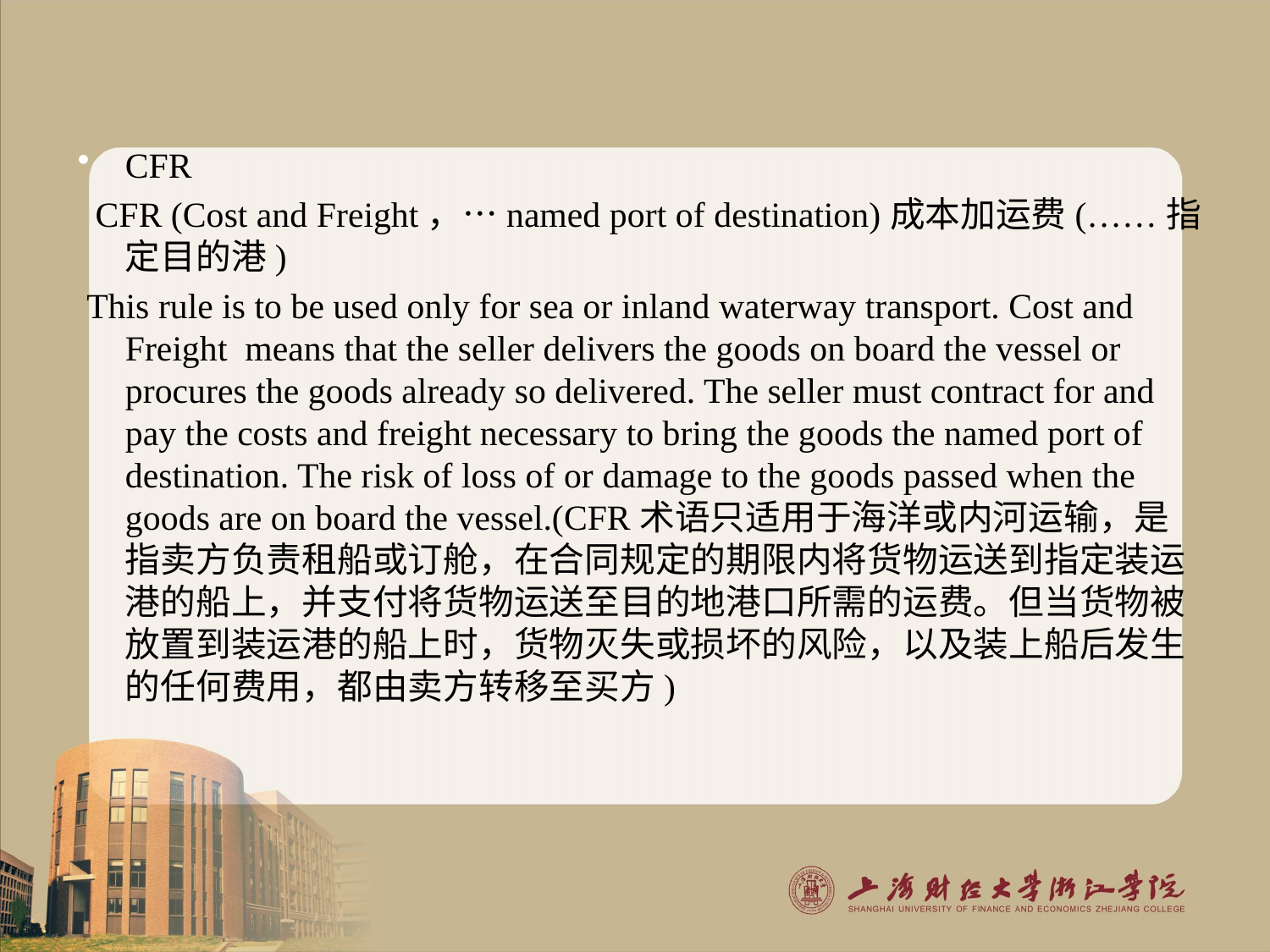

#
CFR
  CFR (Cost and Freight，…named port of destination)成本加运费(……指定目的港)
 This rule is to be used only for sea or inland waterway transport. Cost and Freight  means that the seller delivers the goods on board the vessel or procures the goods already so delivered. The seller must contract for and pay the costs and freight necessary to bring the goods the named port of destination. The risk of loss of or damage to the goods passed when the goods are on board the vessel.(CFR术语只适用于海洋或内河运输，是指卖方负责租船或订舱，在合同规定的期限内将货物运送到指定装运港的船上，并支付将货物运送至目的地港口所需的运费。但当货物被放置到装运港的船上时，货物灭失或损坏的风险，以及装上船后发生的任何费用，都由卖方转移至买方)